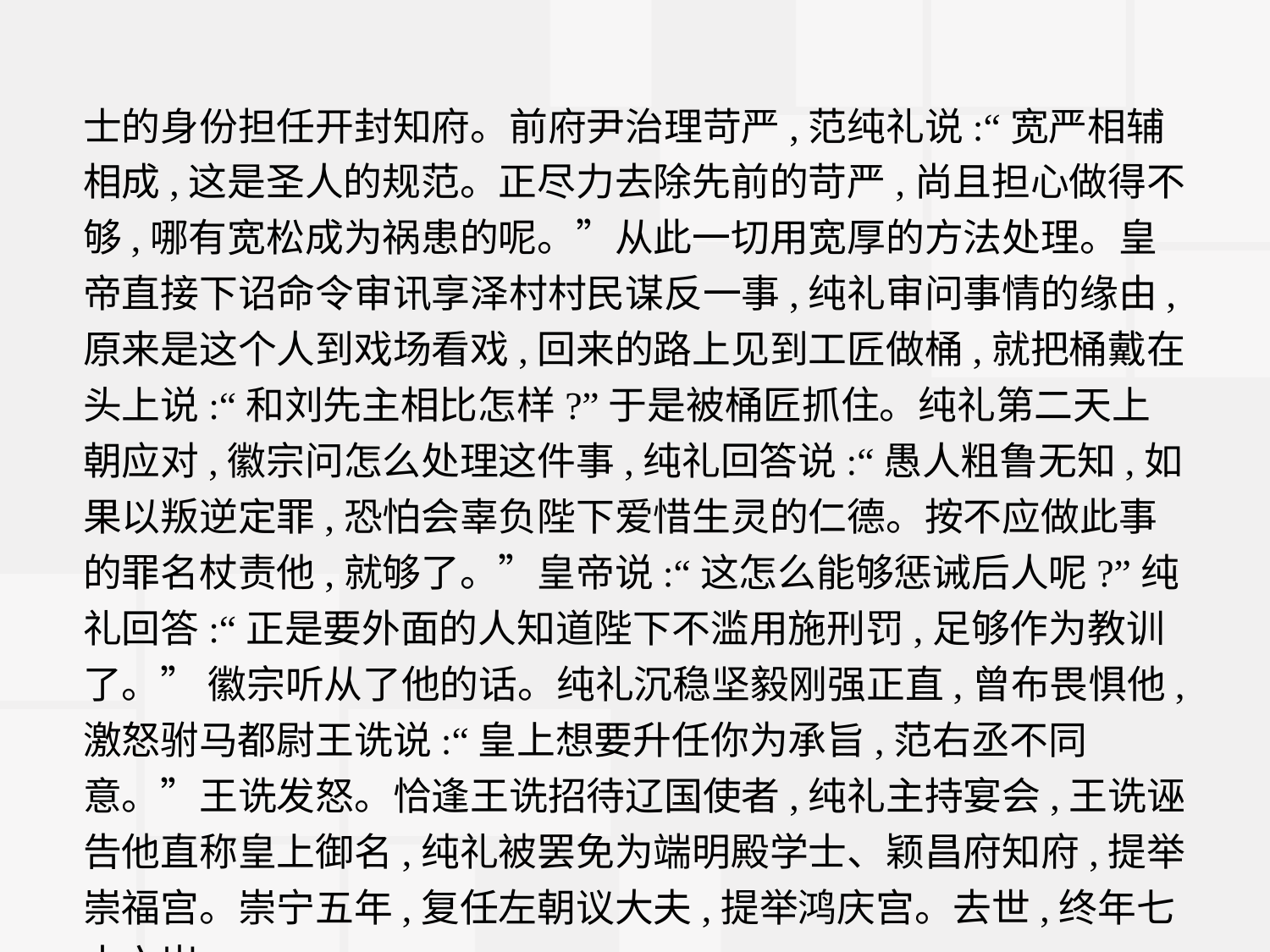

士的身份担任开封知府。前府尹治理苛严,范纯礼说:“宽严相辅相成,这是圣人的规范。正尽力去除先前的苛严,尚且担心做得不够,哪有宽松成为祸患的呢。”从此一切用宽厚的方法处理。皇帝直接下诏命令审讯享泽村村民谋反一事,纯礼审问事情的缘由,原来是这个人到戏场看戏,回来的路上见到工匠做桶,就把桶戴在头上说:“和刘先主相比怎样?”于是被桶匠抓住。纯礼第二天上朝应对,徽宗问怎么处理这件事,纯礼回答说:“愚人粗鲁无知,如果以叛逆定罪,恐怕会辜负陛下爱惜生灵的仁德。按不应做此事的罪名杖责他,就够了。”皇帝说:“这怎么能够惩诫后人呢?”纯礼回答:“正是要外面的人知道陛下不滥用施刑罚,足够作为教训了。” 徽宗听从了他的话。纯礼沉稳坚毅刚强正直,曾布畏惧他,激怒驸马都尉王诜说:“皇上想要升任你为承旨,范右丞不同意。”王诜发怒。恰逢王诜招待辽国使者,纯礼主持宴会,王诜诬告他直称皇上御名,纯礼被罢免为端明殿学士、颖昌府知府,提举崇福宫。崇宁五年,复任左朝议大夫,提举鸿庆宫。去世,终年七十六岁。